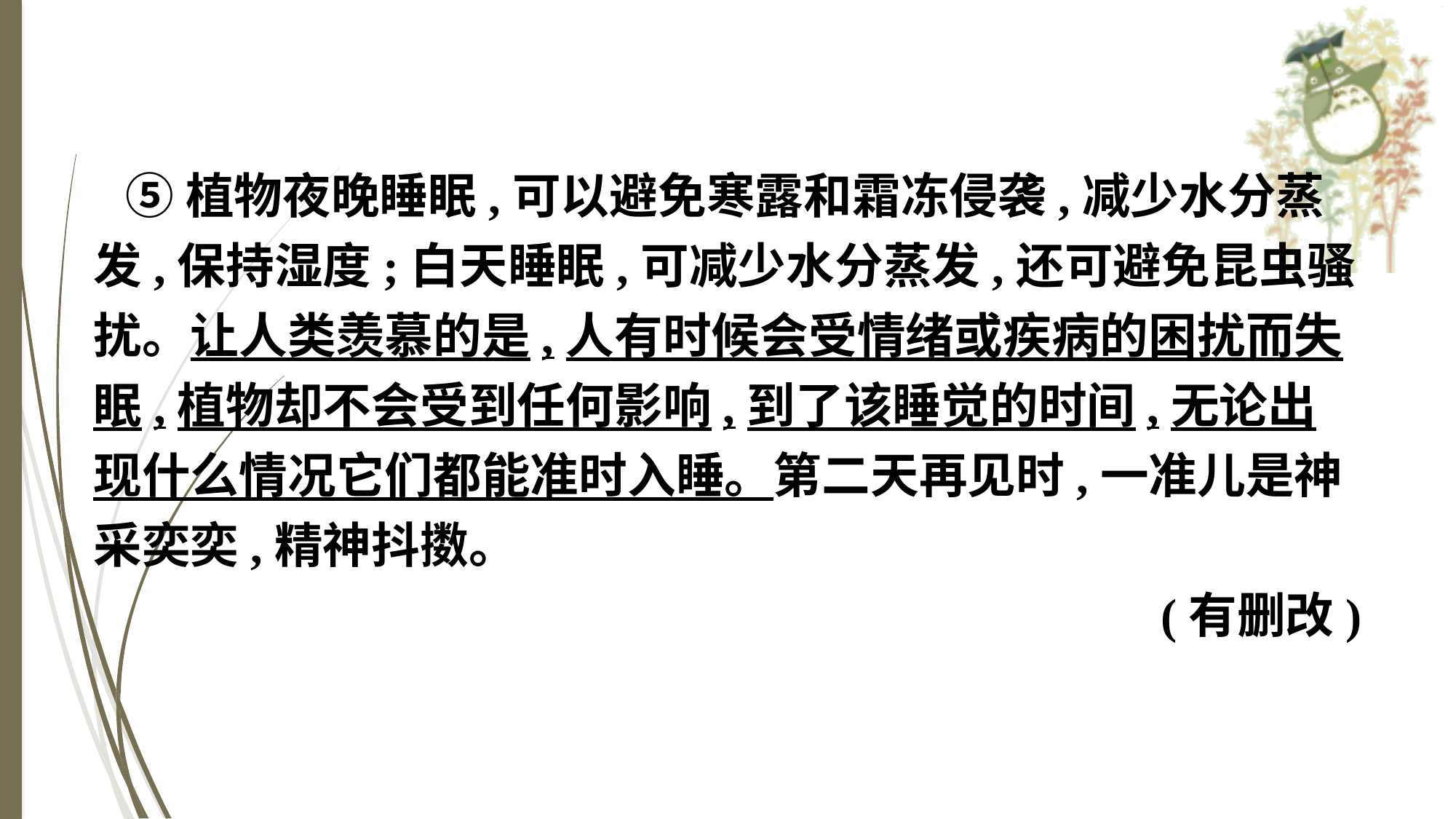

⑤植物夜晚睡眠,可以避免寒露和霜冻侵袭,减少水分蒸发,保持湿度;白天睡眠,可减少水分蒸发,还可避免昆虫骚扰。让人类羡慕的是,人有时候会受情绪或疾病的困扰而失眠,植物却不会受到任何影响,到了该睡觉的时间,无论出现什么情况它们都能准时入睡。第二天再见时,一准儿是神采奕奕,精神抖擞。
(有删改)